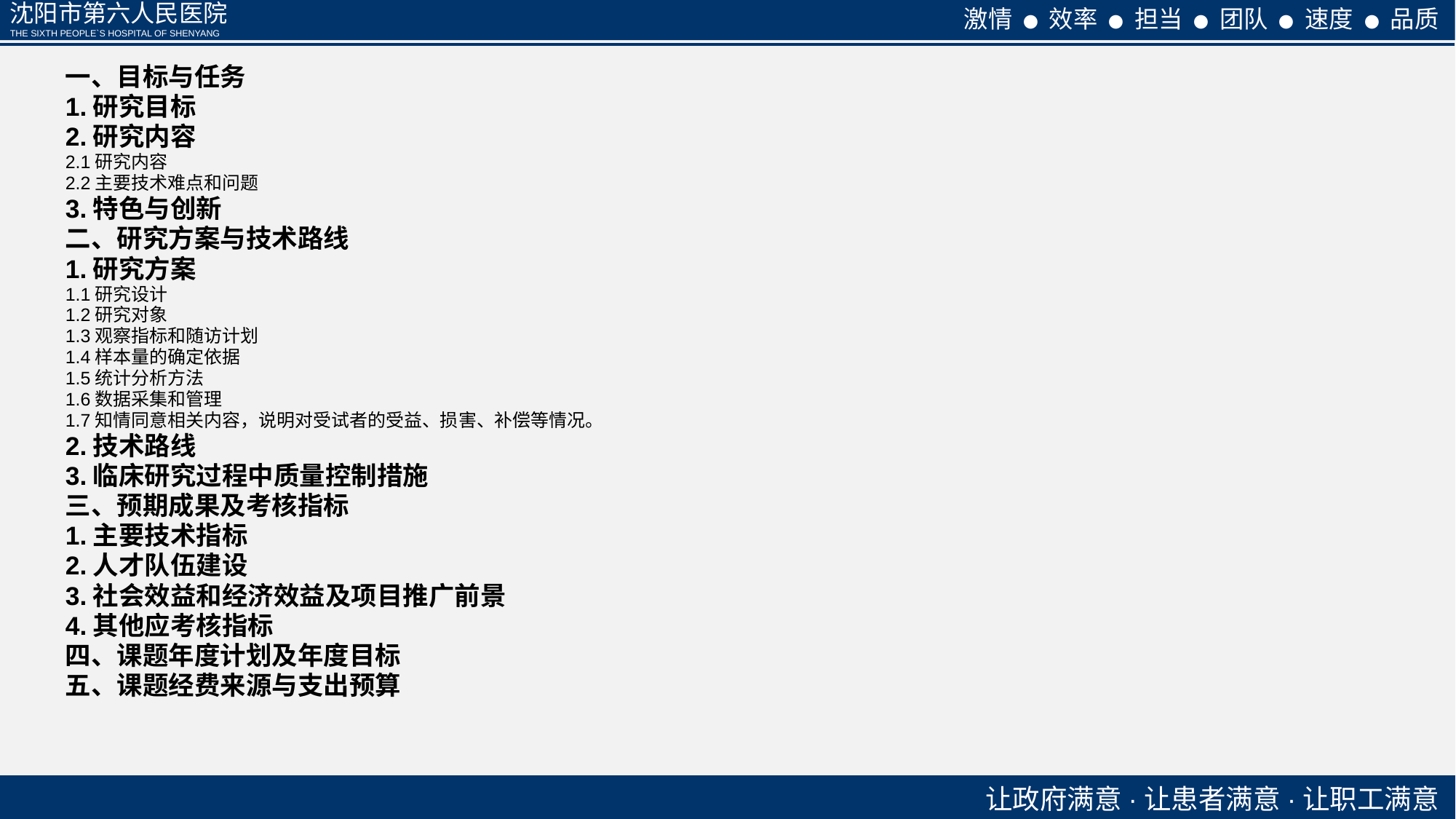

沈阳市第六人民医院
THE SIXTH PEOPLE`S HOSPITAL OF SHENYANG
激情  ●  效率  ●  担当  ●  团队  ●  速度  ●  品质
一、目标与任务
1.研究目标
2.研究内容
2.1研究内容
2.2主要技术难点和问题
3.特色与创新
二、研究方案与技术路线
1.研究方案
1.1研究设计
1.2研究对象
1.3观察指标和随访计划
1.4样本量的确定依据
1.5统计分析方法
1.6数据采集和管理
1.7知情同意相关内容，说明对受试者的受益、损害、补偿等情况。
2.技术路线
3.临床研究过程中质量控制措施
三、预期成果及考核指标
1.主要技术指标
2.人才队伍建设
3.社会效益和经济效益及项目推广前景
4.其他应考核指标
四、课题年度计划及年度目标
五、课题经费来源与支出预算
让政府满意·让患者满意·让职工满意